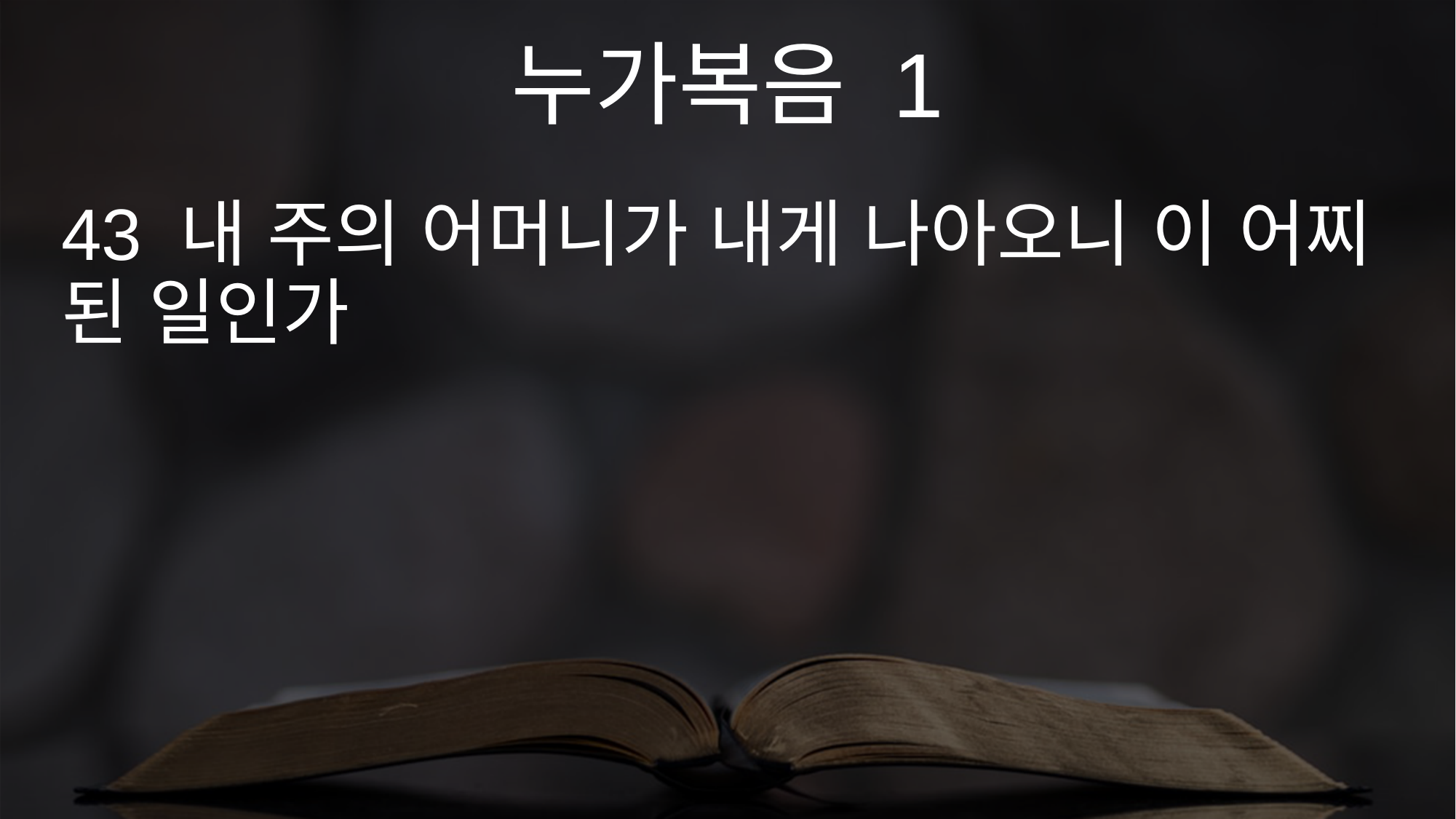

누가복음 1
43 내 주의 어머니가 내게 나아오니 이 어찌 된 일인가